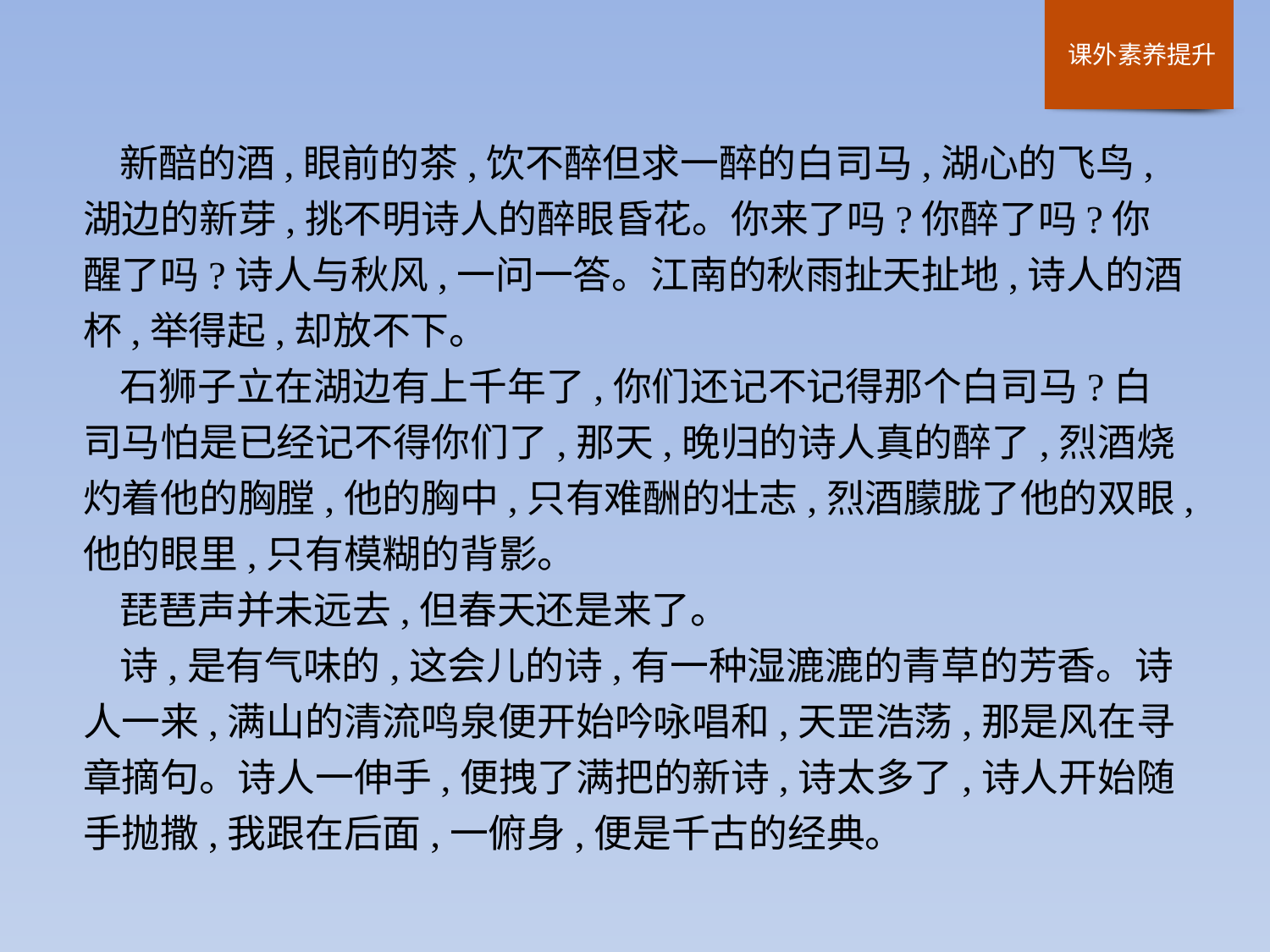

新醅的酒,眼前的茶,饮不醉但求一醉的白司马,湖心的飞鸟,湖边的新芽,挑不明诗人的醉眼昏花。你来了吗?你醉了吗?你醒了吗?诗人与秋风,一问一答。江南的秋雨扯天扯地,诗人的酒杯,举得起,却放不下。
石狮子立在湖边有上千年了,你们还记不记得那个白司马?白司马怕是已经记不得你们了,那天,晚归的诗人真的醉了,烈酒烧灼着他的胸膛,他的胸中,只有难酬的壮志,烈酒朦胧了他的双眼,他的眼里,只有模糊的背影。
琵琶声并未远去,但春天还是来了。
诗,是有气味的,这会儿的诗,有一种湿漉漉的青草的芳香。诗人一来,满山的清流鸣泉便开始吟咏唱和,天罡浩荡,那是风在寻章摘句。诗人一伸手,便拽了满把的新诗,诗太多了,诗人开始随手抛撒,我跟在后面,一俯身,便是千古的经典。